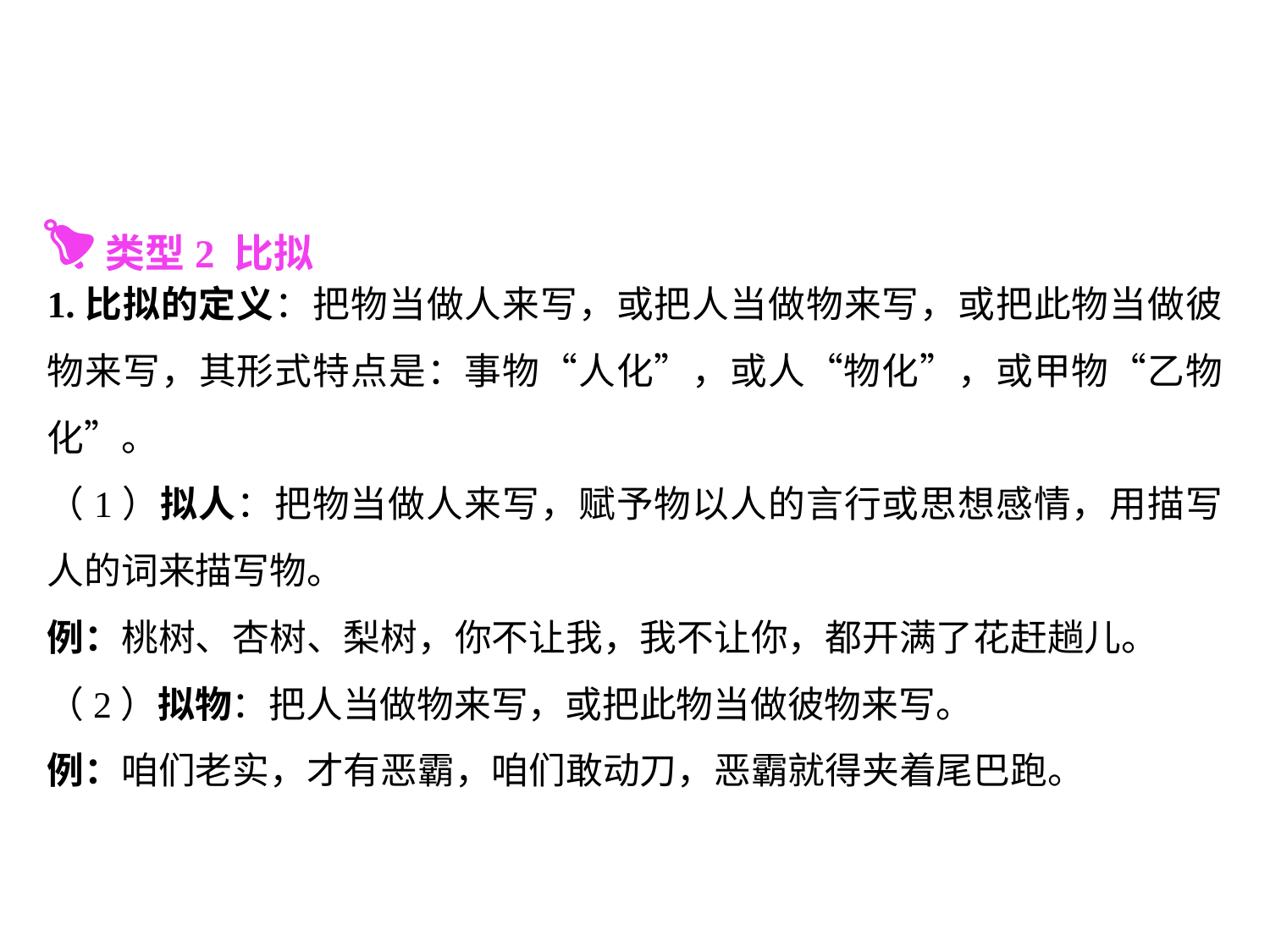

1.比拟的定义：把物当做人来写，或把人当做物来写，或把此物当做彼物来写，其形式特点是：事物“人化”，或人“物化”，或甲物“乙物化”。
（1）拟人：把物当做人来写，赋予物以人的言行或思想感情，用描写人的词来描写物。
例：桃树、杏树、梨树，你不让我，我不让你，都开满了花赶趟儿。
（2）拟物：把人当做物来写，或把此物当做彼物来写。
例：咱们老实，才有恶霸，咱们敢动刀，恶霸就得夹着尾巴跑。
      类型2 比拟